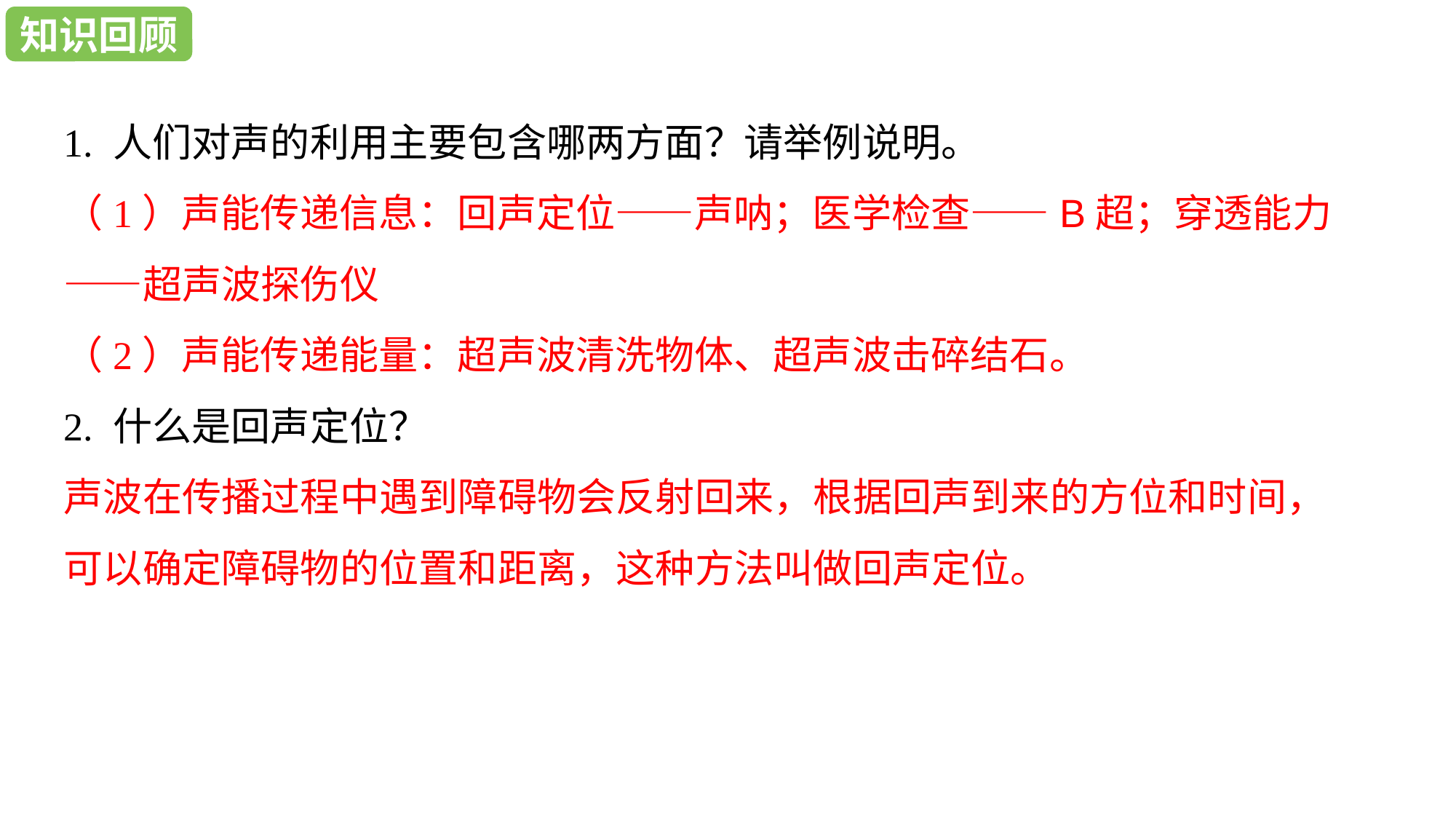

学习目标
知识回顾
1. 人们对声的利用主要包含哪两方面？请举例说明。
（1）声能传递信息：回声定位——声呐；医学检查——B超；穿透能力——超声波探伤仪
（2）声能传递能量：超声波清洗物体、超声波击碎结石。
2. 什么是回声定位？
声波在传播过程中遇到障碍物会反射回来，根据回声到来的方位和时间，可以确定障碍物的位置和距离，这种方法叫做回声定位。